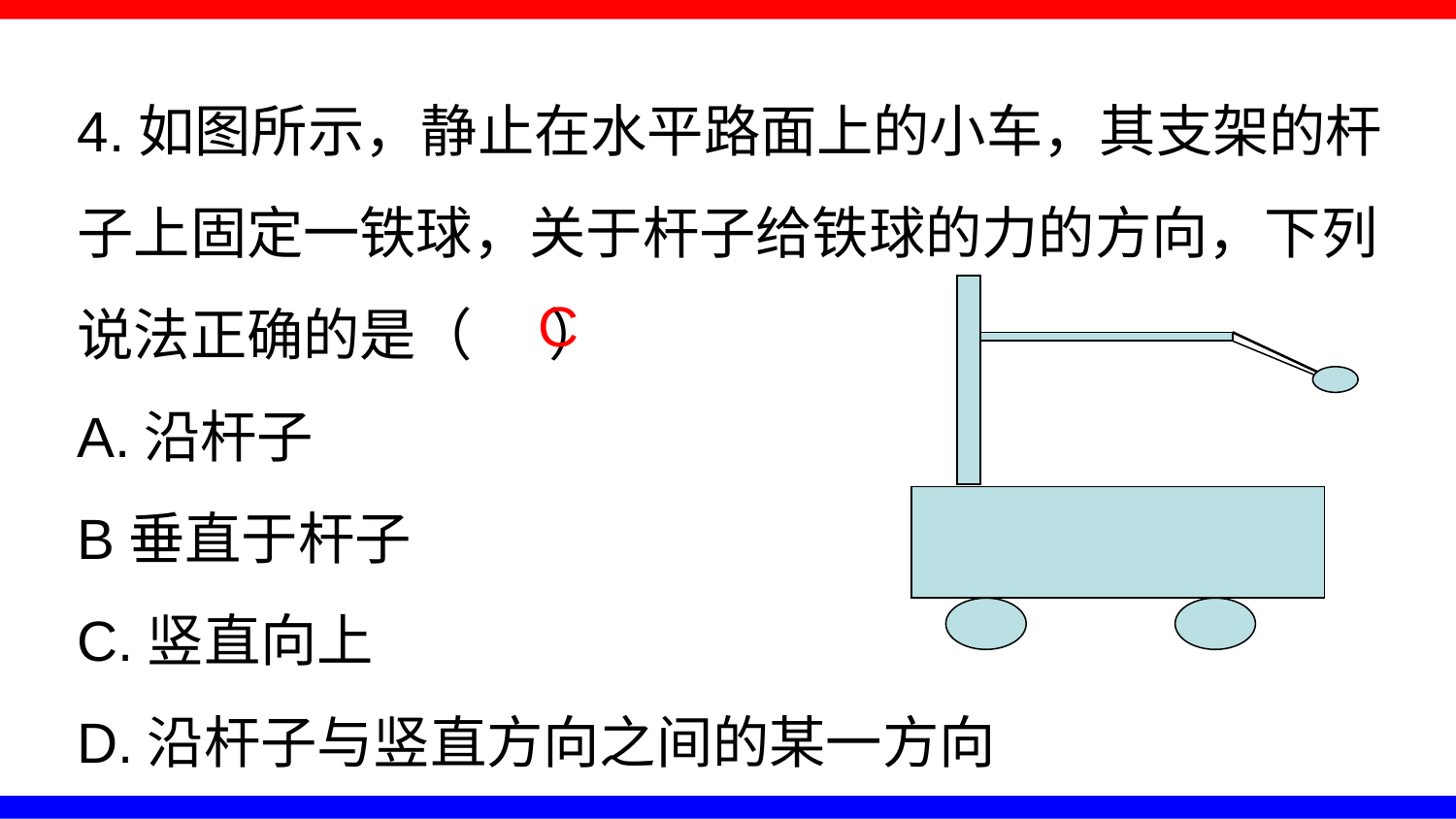

4.如图所示，静止在水平路面上的小车，其支架的杆子上固定一铁球，关于杆子给铁球的力的方向，下列说法正确的是（      ）
A.沿杆子
B垂直于杆子
C.竖直向上
D.沿杆子与竖直方向之间的某一方向

C